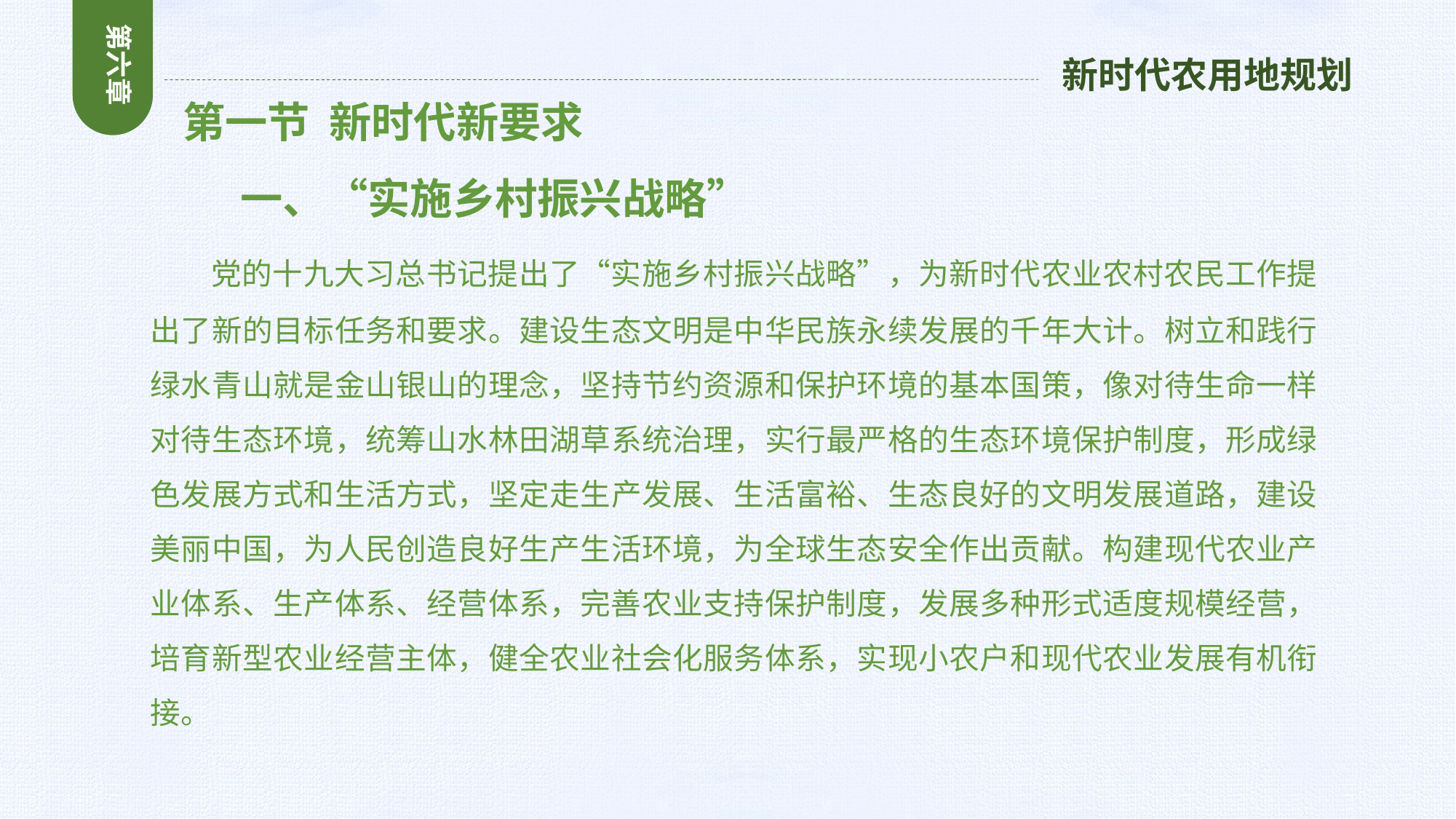

第六章
新时代农用地规划
 第一节  新时代新要求
       一、“实施乡村振兴战略”

     党的十九大习总书记提出了“实施乡村振兴战略”，为新时代农业农村农民工作提出了新的目标任务和要求。建设生态文明是中华民族永续发展的千年大计。树立和践行绿水青山就是金山银山的理念，坚持节约资源和保护环境的基本国策，像对待生命一样对待生态环境，统筹山水林田湖草系统治理，实行最严格的生态环境保护制度，形成绿色发展方式和生活方式，坚定走生产发展、生活富裕、生态良好的文明发展道路，建设美丽中国，为人民创造良好生产生活环境，为全球生态安全作出贡献。构建现代农业产业体系、生产体系、经营体系，完善农业支持保护制度，发展多种形式适度规模经营，培育新型农业经营主体，健全农业社会化服务体系，实现小农户和现代农业发展有机衔接。